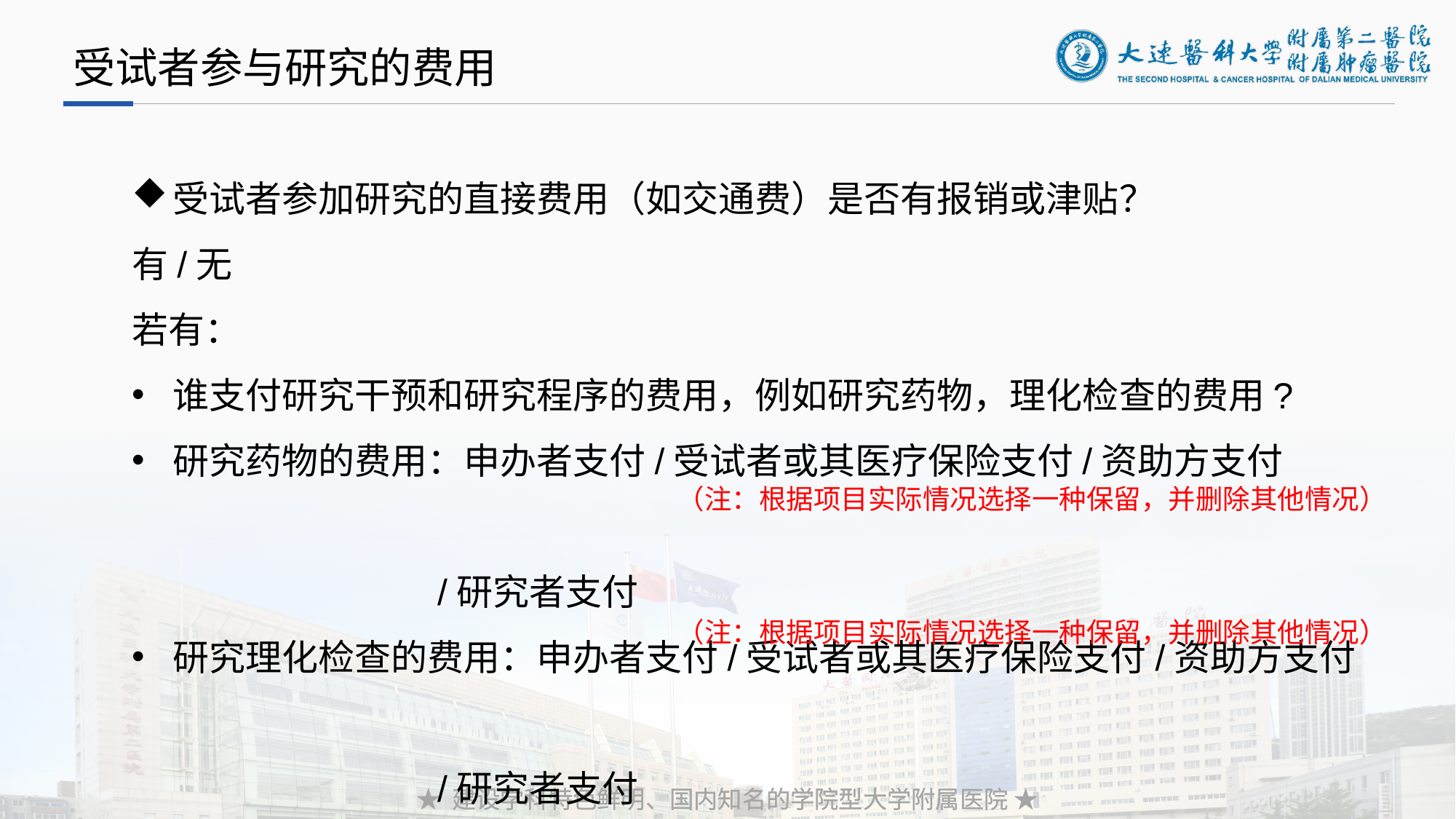

受试者参与研究的费用
受试者参加研究的直接费用（如交通费）是否有报销或津贴？
有/无
若有：
谁支付研究干预和研究程序的费用，例如研究药物，理化检查的费用?
研究药物的费用：申办者支付/受试者或其医疗保险支付/资助方支付
                              /研究者支付
研究理化检查的费用：申办者支付/受试者或其医疗保险支付/资助方支付
                              /研究者支付

（注：根据项目实际情况选择一种保留，并删除其他情况）

（注：根据项目实际情况选择一种保留，并删除其他情况）

★ 建设学科特色鲜明、国内知名的学院型大学附属医院 ★